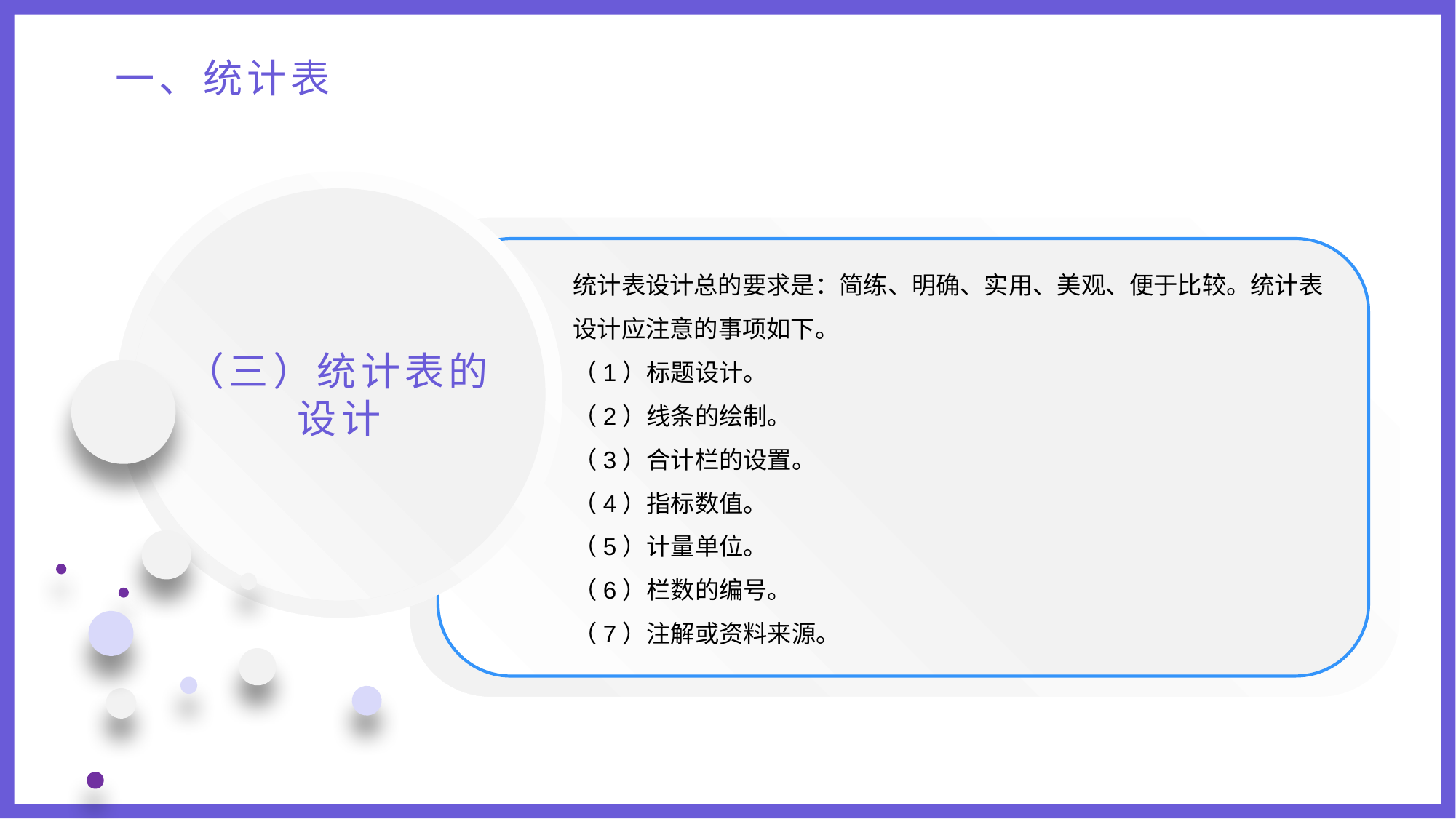

一、统计表

统计表设计总的要求是：简练、明确、实用、美观、便于比较。统计表设计应注意的事项如下。
（1）标题设计。
（2）线条的绘制。
（3）合计栏的设置。
（4）指标数值。
（5）计量单位。
（6）栏数的编号。
（7）注解或资料来源。
（三）统计表的设计